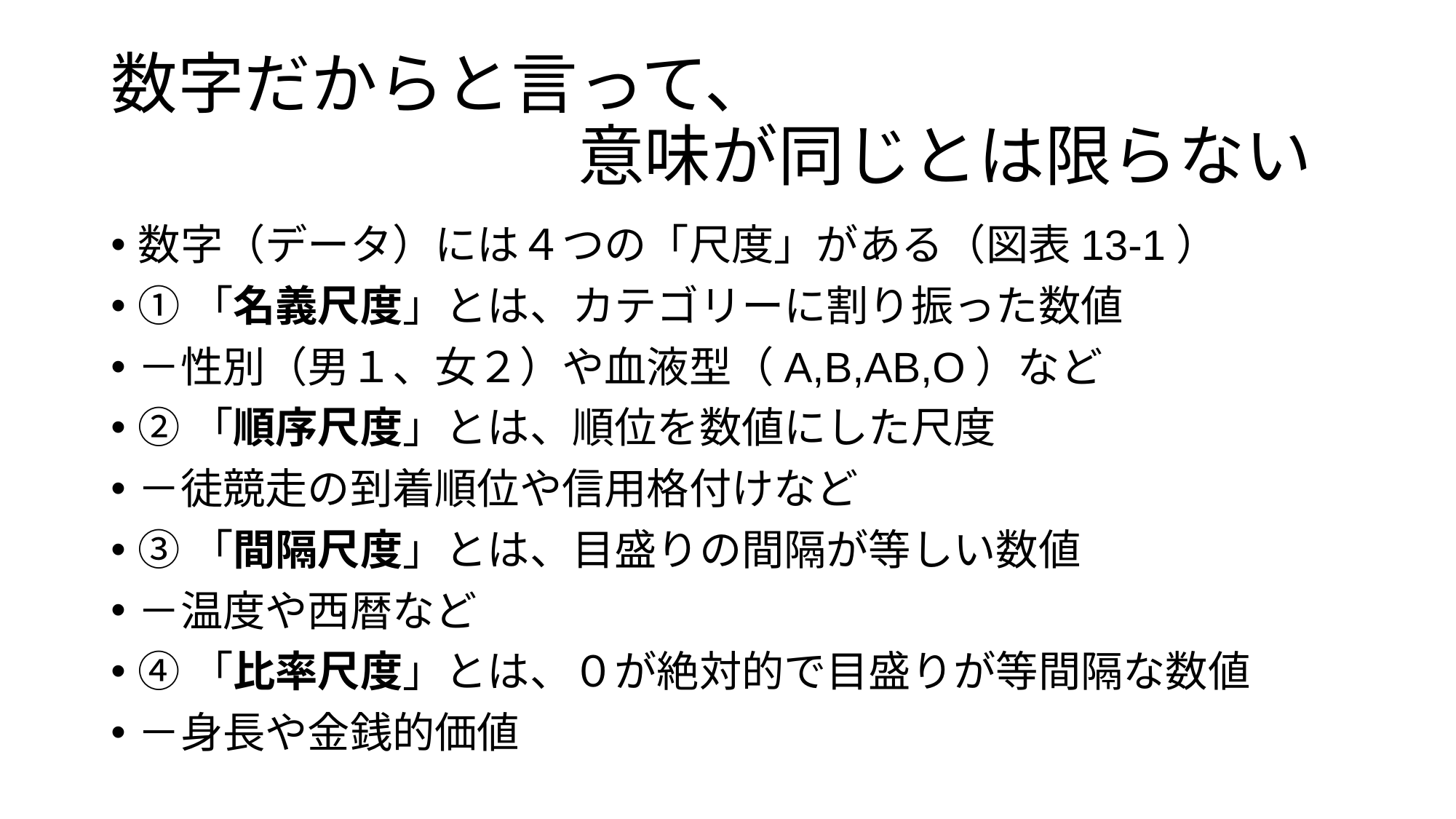

# 数字だからと言って、 　　　　　　　意味が同じとは限らない
数字（データ）には４つの「尺度」がある（図表13-1）
①「名義尺度」とは、カテゴリーに割り振った数値
－性別（男１、女２）や血液型（A,B,AB,O）など
②「順序尺度」とは、順位を数値にした尺度
－徒競走の到着順位や信用格付けなど
③「間隔尺度」とは、目盛りの間隔が等しい数値
－温度や西暦など
④「比率尺度」とは、０が絶対的で目盛りが等間隔な数値
－身長や金銭的価値
3